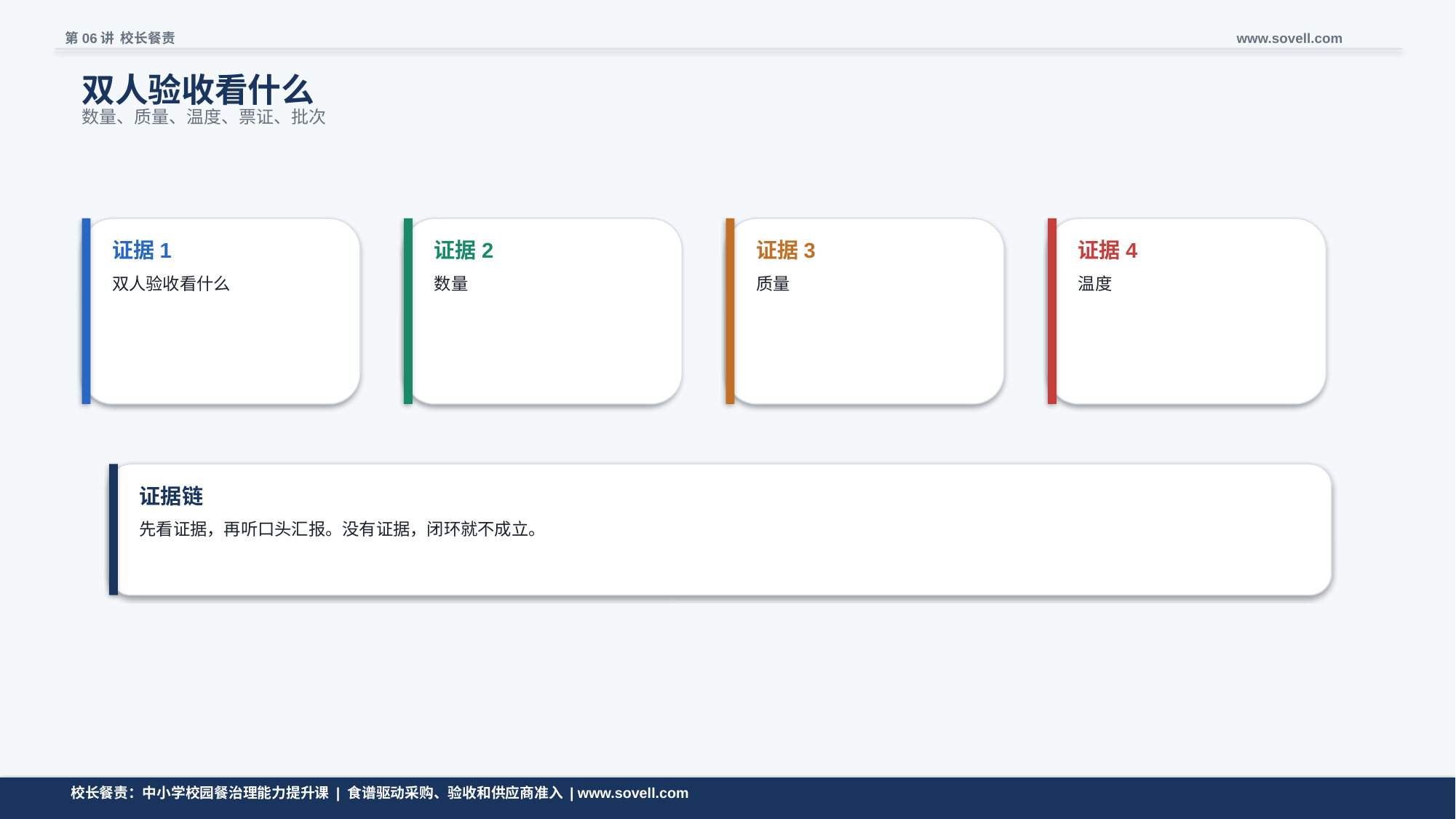

第06讲  校长餐责
www.sovell.com

双人验收看什么
数量、质量、温度、票证、批次

证据1
证据2
证据3
证据4
双人验收看什么
数量
质量
温度

证据链
先看证据，再听口头汇报。没有证据，闭环就不成立。

证据链是把管理问题变成可追问、可复查、可销号的关键。
校长餐责：中小学校园餐治理能力提升课 | 食谱驱动采购、验收和供应商准入 | www.sovell.com